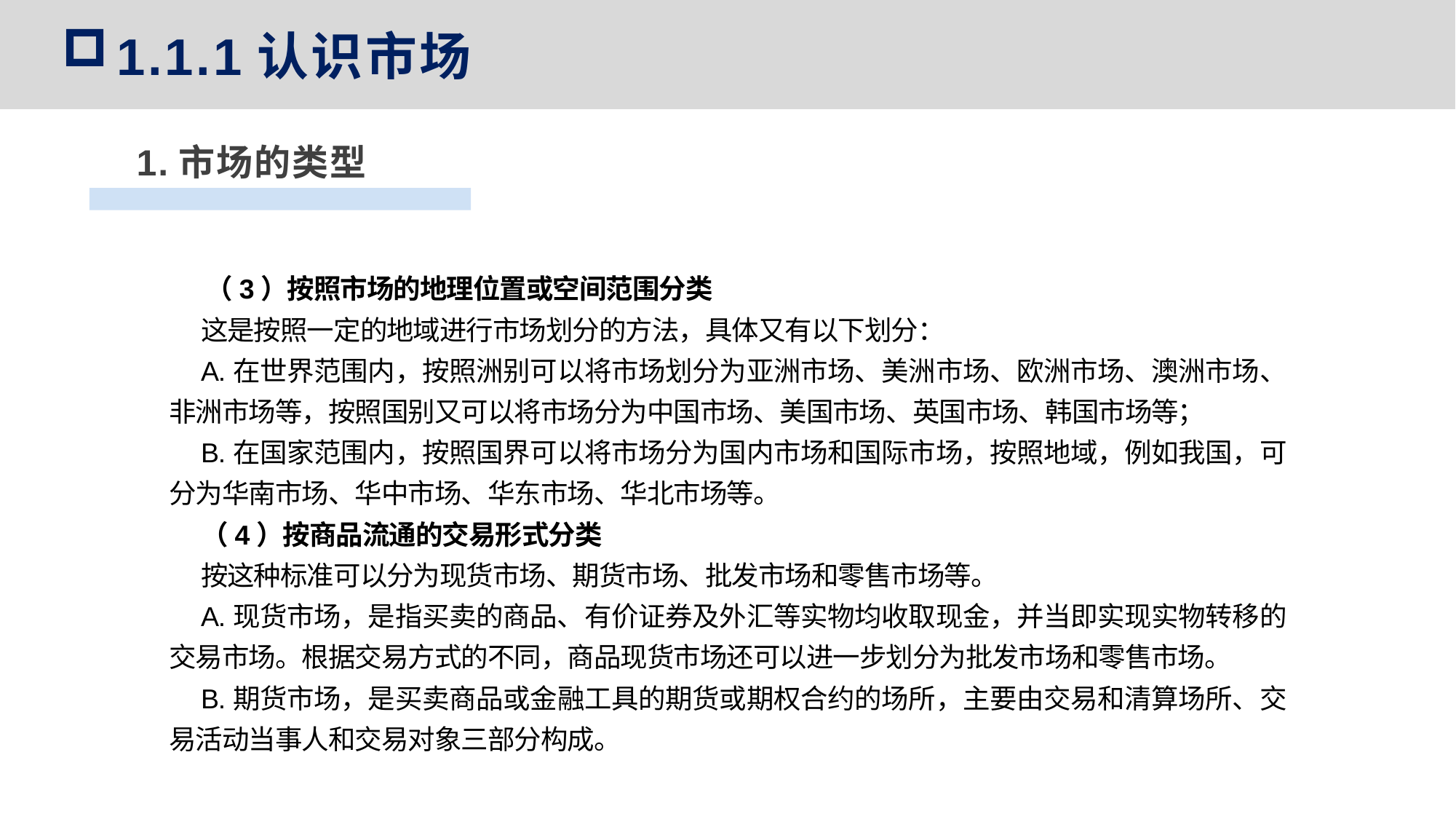

1.1.1认识市场
1.市场的类型

（3）按照市场的地理位置或空间范围分类
这是按照一定的地域进行市场划分的方法，具体又有以下划分：
A.在世界范围内，按照洲别可以将市场划分为亚洲市场、美洲市场、欧洲市场、澳洲市场、非洲市场等，按照国别又可以将市场分为中国市场、美国市场、英国市场、韩国市场等；
B.在国家范围内，按照国界可以将市场分为国内市场和国际市场，按照地域，例如我国，可分为华南市场、华中市场、华东市场、华北市场等。
（4）按商品流通的交易形式分类
按这种标准可以分为现货市场、期货市场、批发市场和零售市场等。
A.现货市场，是指买卖的商品、有价证券及外汇等实物均收取现金，并当即实现实物转移的交易市场。根据交易方式的不同，商品现货市场还可以进一步划分为批发市场和零售市场。
B.期货市场，是买卖商品或金融工具的期货或期权合约的场所，主要由交易和清算场所、交易活动当事人和交易对象三部分构成。